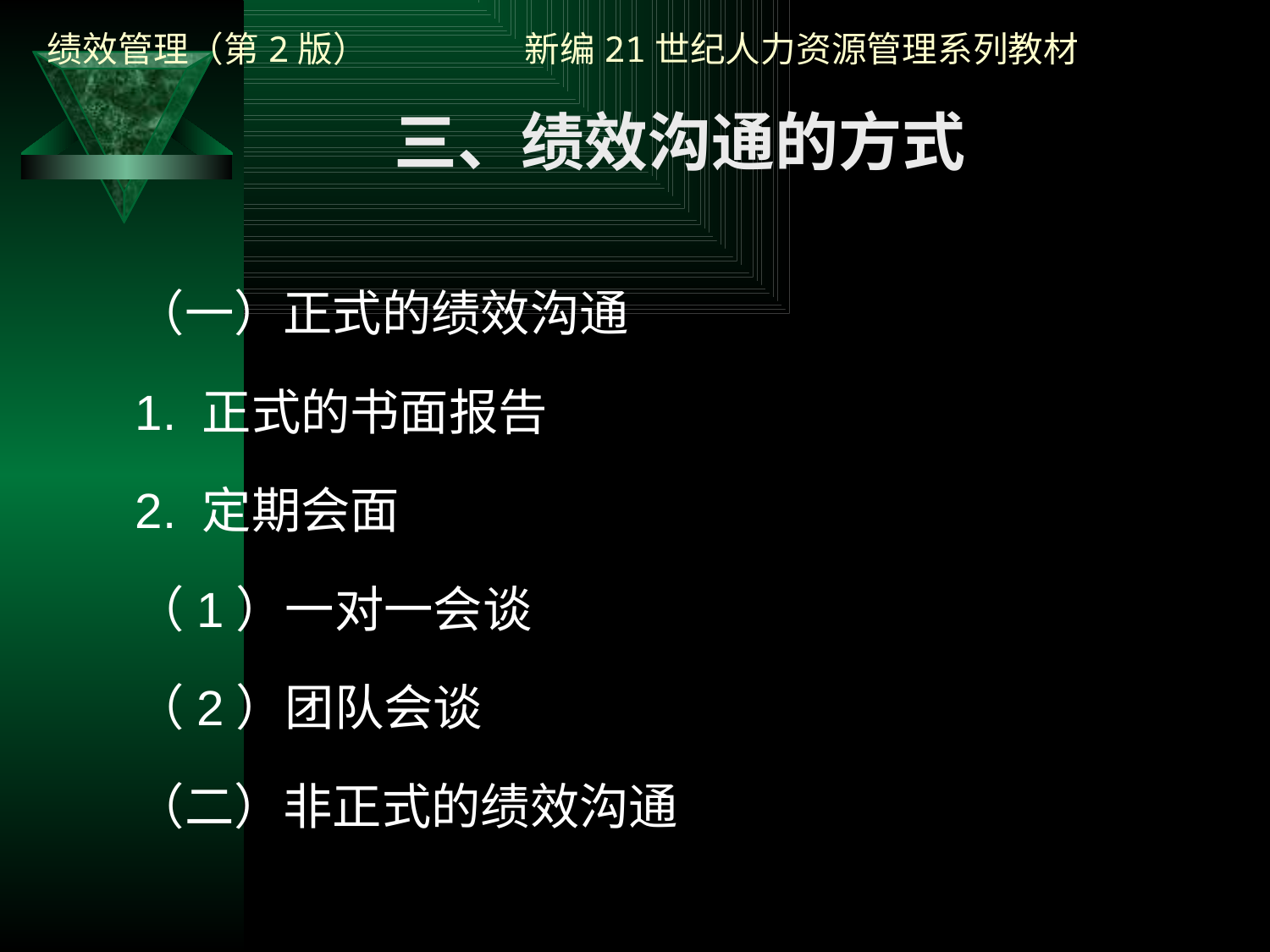

三、绩效沟通的方式
（一）正式的绩效沟通
1. 正式的书面报告
2. 定期会面
（1）一对一会谈
（2）团队会谈
（二）非正式的绩效沟通